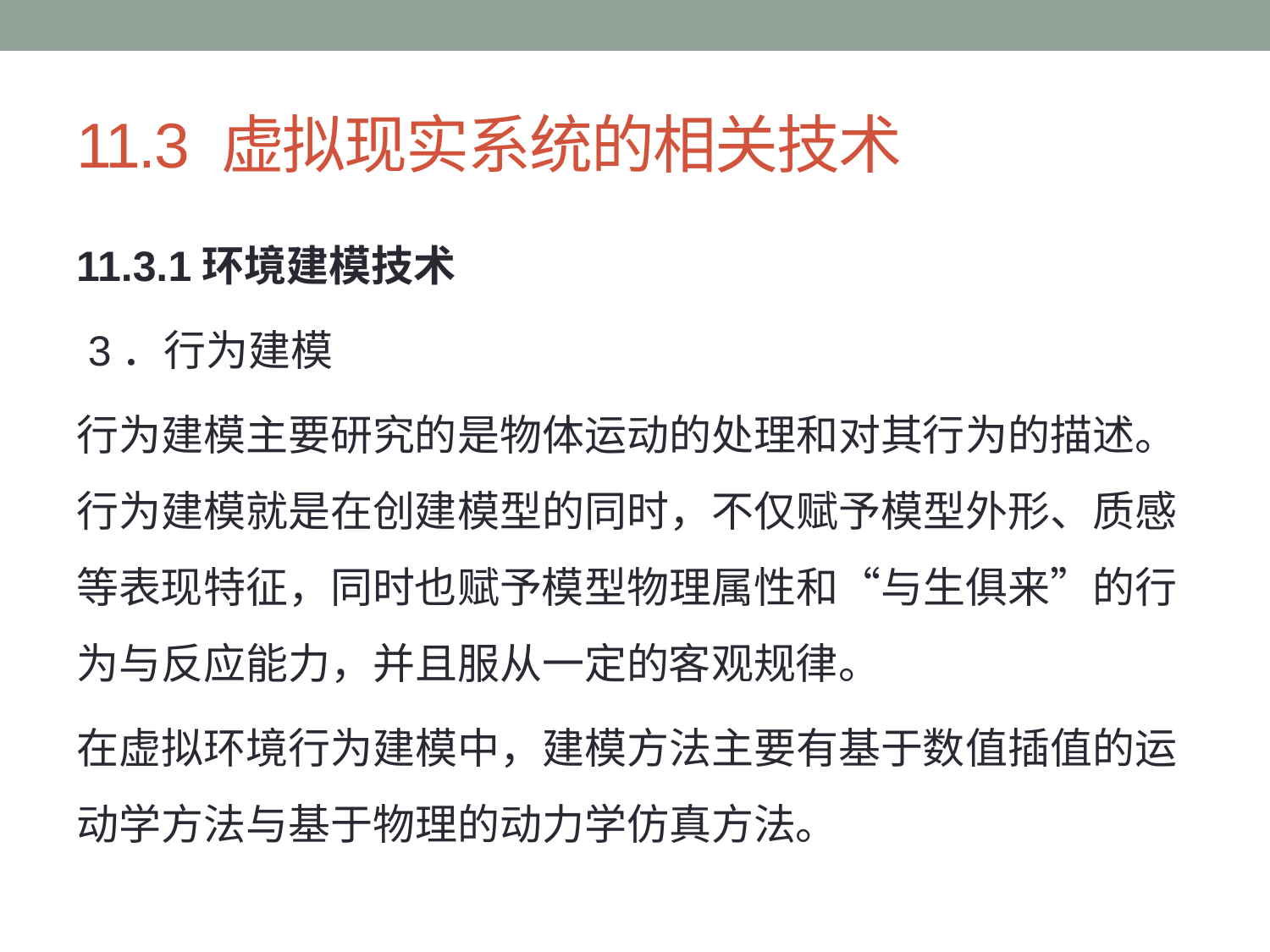

# 11.3 虚拟现实系统的相关技术
11.3.1环境建模技术
 3．行为建模
行为建模主要研究的是物体运动的处理和对其行为的描述。行为建模就是在创建模型的同时，不仅赋予模型外形、质感等表现特征，同时也赋予模型物理属性和“与生俱来”的行为与反应能力，并且服从一定的客观规律。
在虚拟环境行为建模中，建模方法主要有基于数值插值的运动学方法与基于物理的动力学仿真方法。